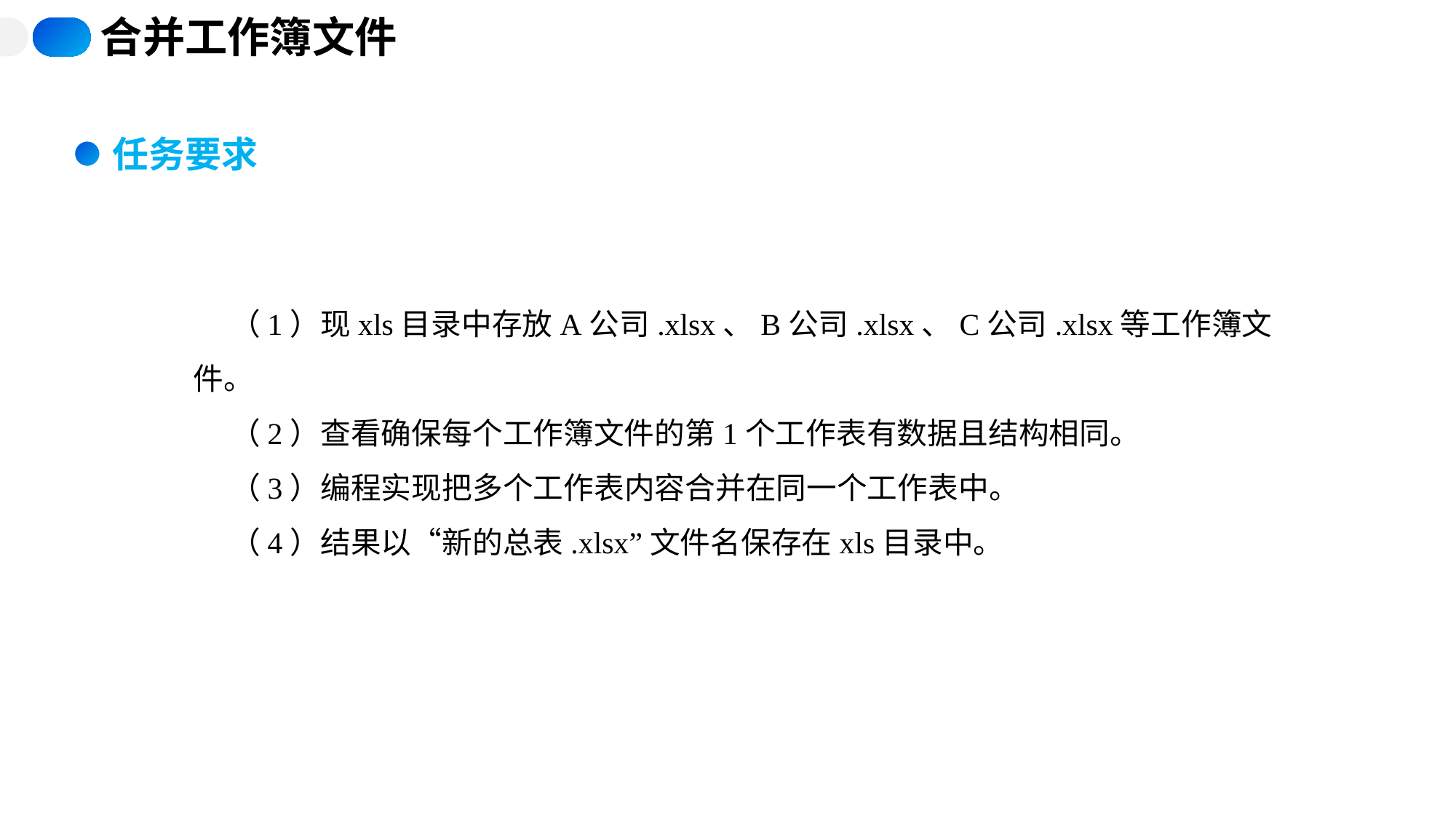

合并工作簿文件
任务要求

（1）现xls目录中存放A公司.xlsx、B公司.xlsx、C公司.xlsx等工作簿文件。
（2）查看确保每个工作簿文件的第1个工作表有数据且结构相同。
（3）编程实现把多个工作表内容合并在同一个工作表中。
（4）结果以“新的总表.xlsx”文件名保存在xls目录中。